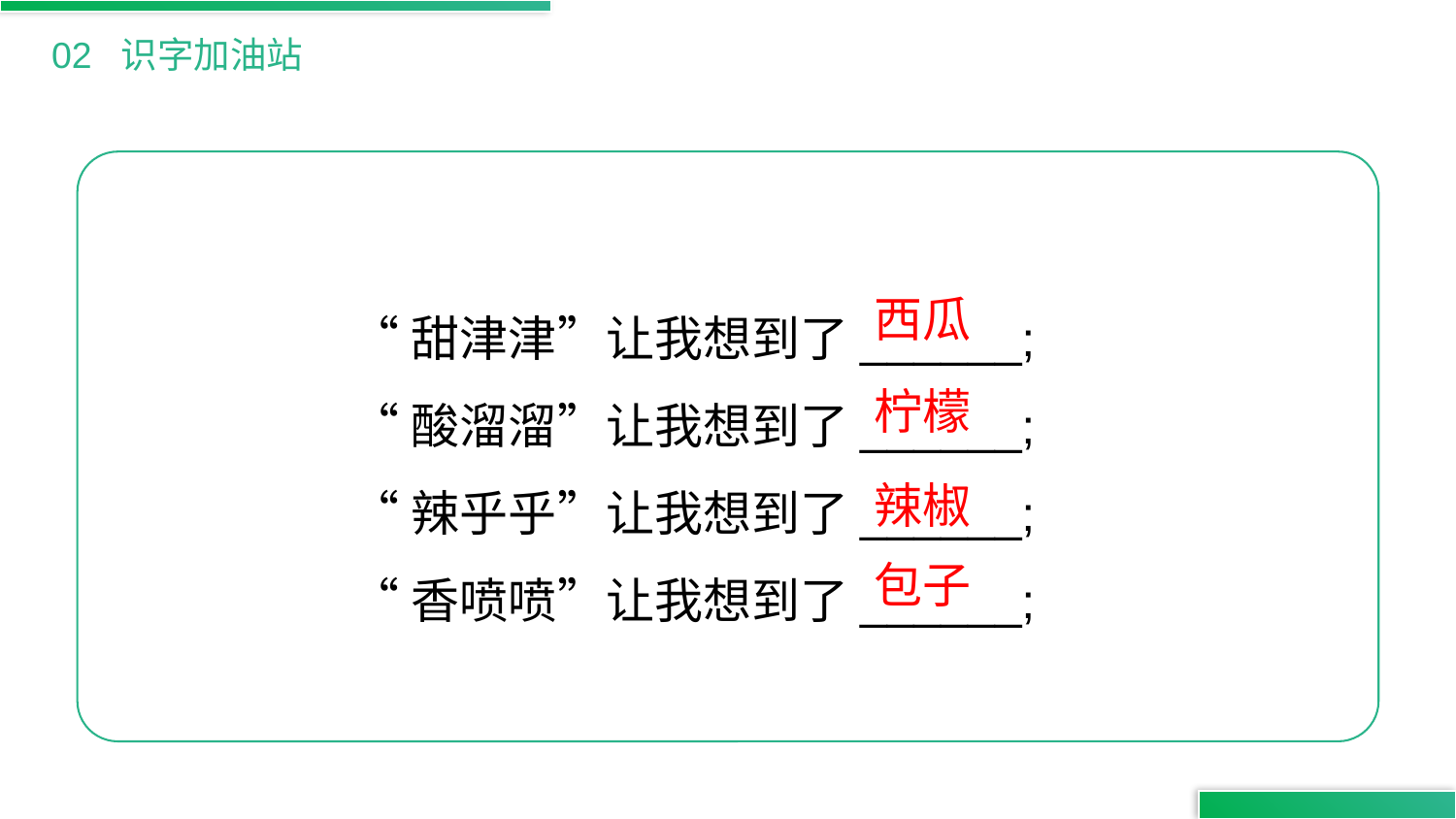

02  识字加油站
“甜津津”让我想到了______;
“酸溜溜”让我想到了______;
“辣乎乎”让我想到了______;
“香喷喷”让我想到了______;
西瓜
柠檬
辣椒
包子